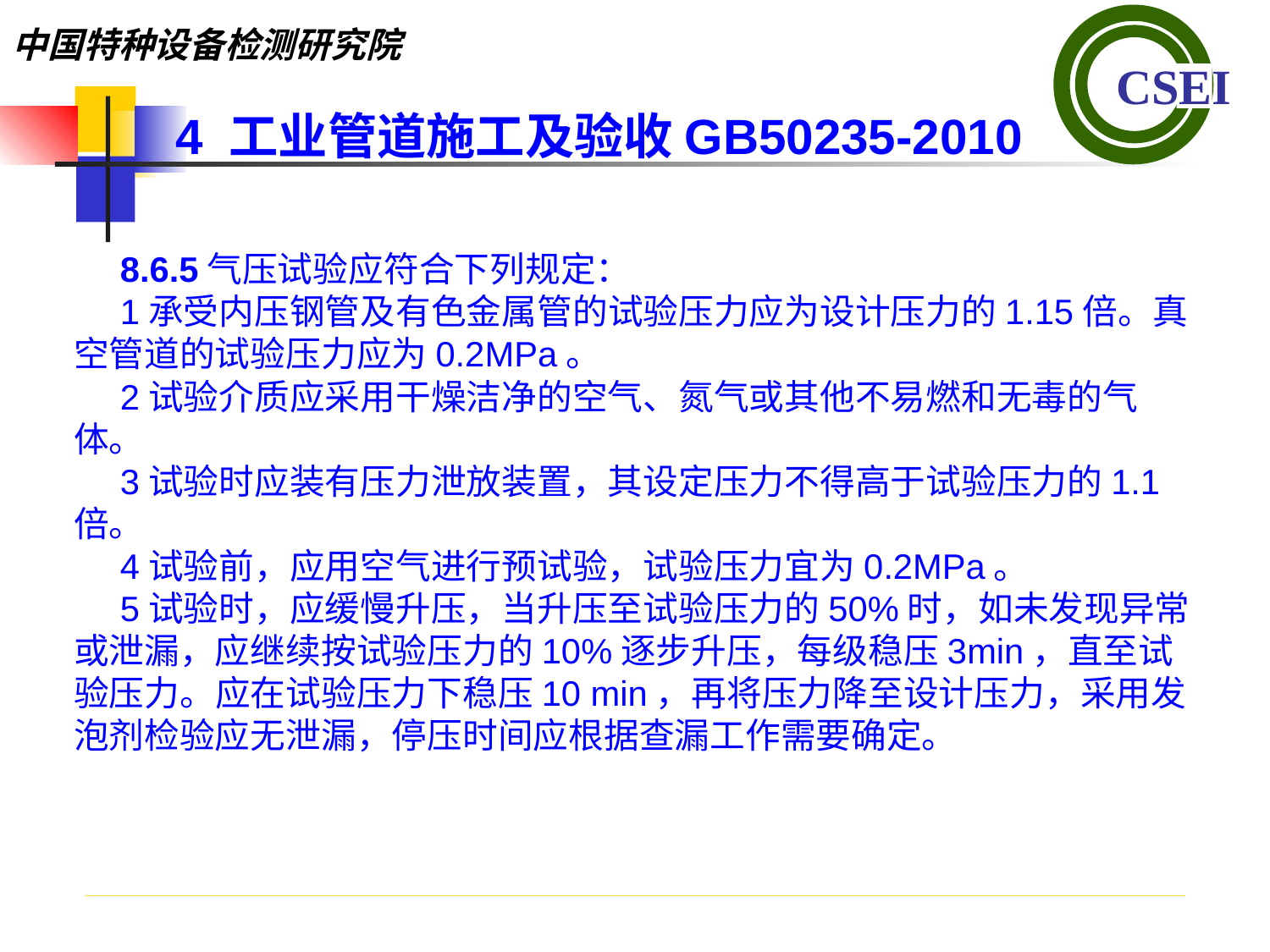

4 工业管道施工及验收GB50235-2010
8.6.5气压试验应符合下列规定：
1承受内压钢管及有色金属管的试验压力应为设计压力的1.15倍。真空管道的试验压力应为0.2MPa。
2试验介质应采用干燥洁净的空气、氮气或其他不易燃和无毒的气体。
3试验时应装有压力泄放装置，其设定压力不得高于试验压力的1.1倍。
4试验前，应用空气进行预试验，试验压力宜为0.2MPa。
5试验时，应缓慢升压，当升压至试验压力的50%时，如未发现异常或泄漏，应继续按试验压力的10%逐步升压，每级稳压3min，直至试验压力。应在试验压力下稳压10 min，再将压力降至设计压力，采用发泡剂检验应无泄漏，停压时间应根据查漏工作需要确定。